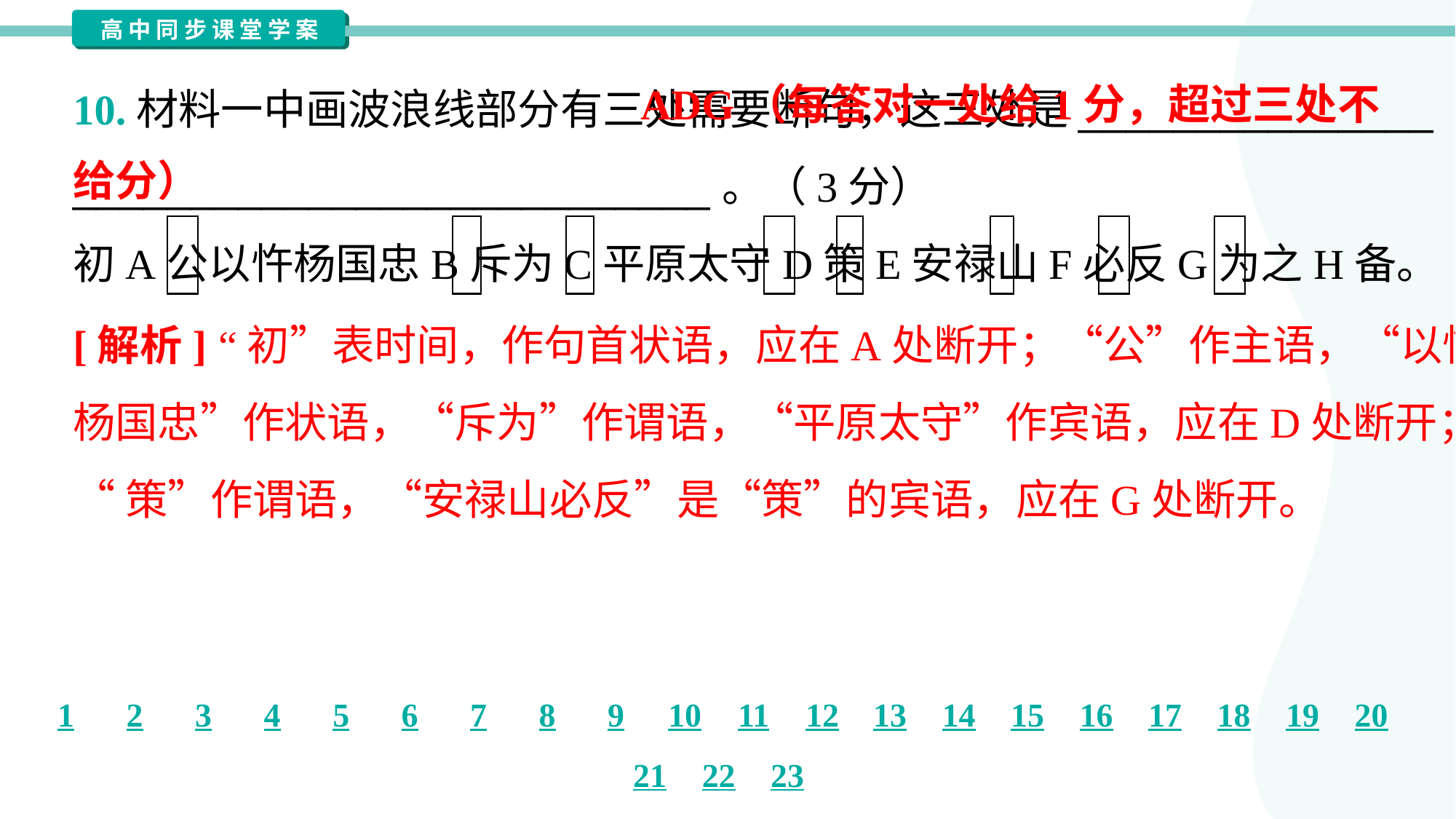

ADG（每答对一处给1分，超过三处不给分）
10.材料一中画波浪线部分有三处需要断句，这三处是_______________
___________________________。（3分）
初A公以忤杨国忠B斥为C平原太守D策E安禄山F必反G为之H备。

[解析] “初”表时间，作句首状语，应在A处断开；“公”作主语，“以忤
杨国忠”作状语，“斥为”作谓语，“平原太守”作宾语，应在D处断开；
“策”作谓语，“安禄山必反”是“策”的宾语，应在G处断开。